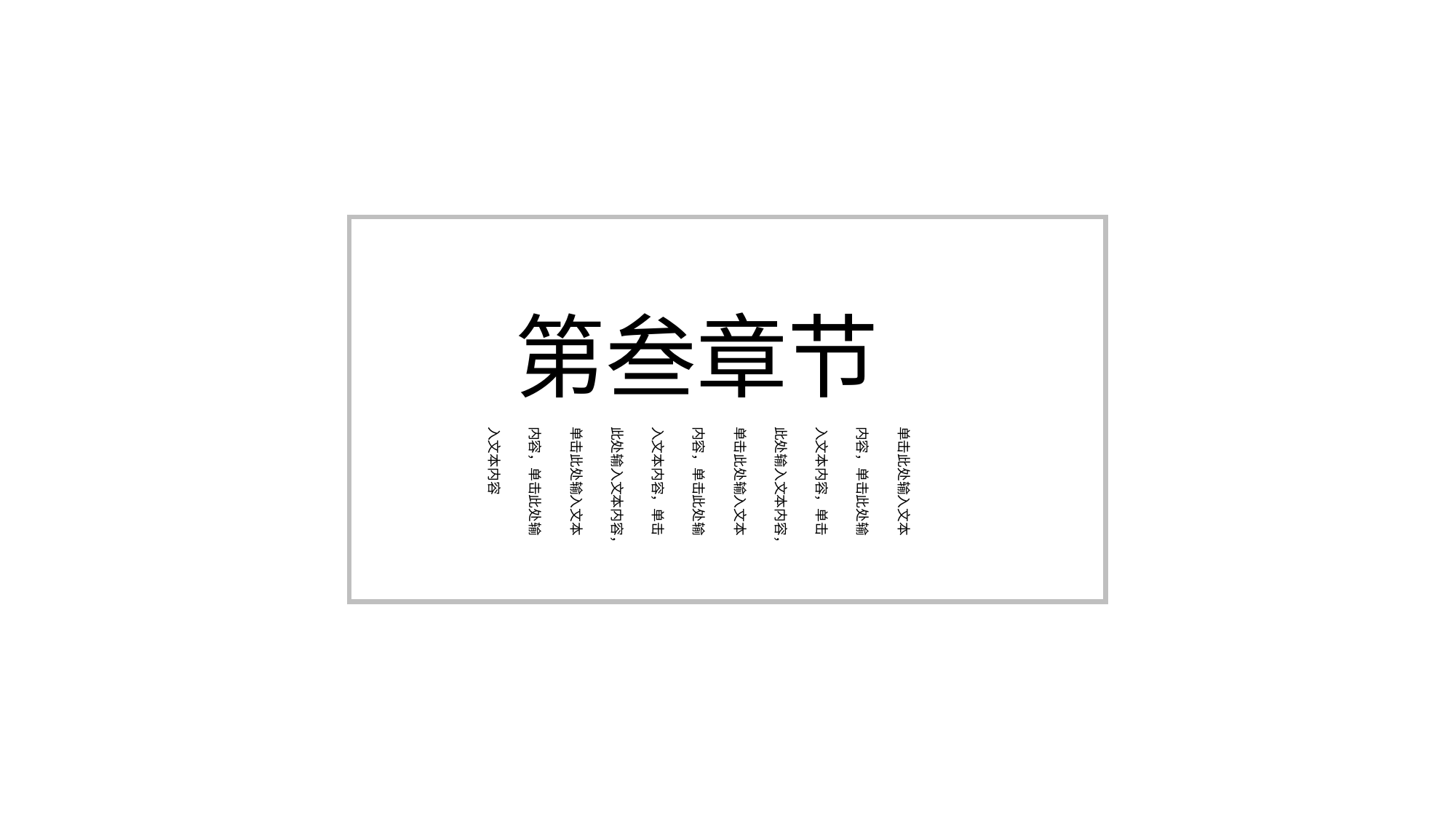

第叁章节
单击此处输入文本内容，单击此处输入文本内容，单击此处输入文本内容，单击此处输入文本内容，单击此处输入文本内容，单击此处输入文本内容，单击此处输入文本内容，单击此处输入文本内容